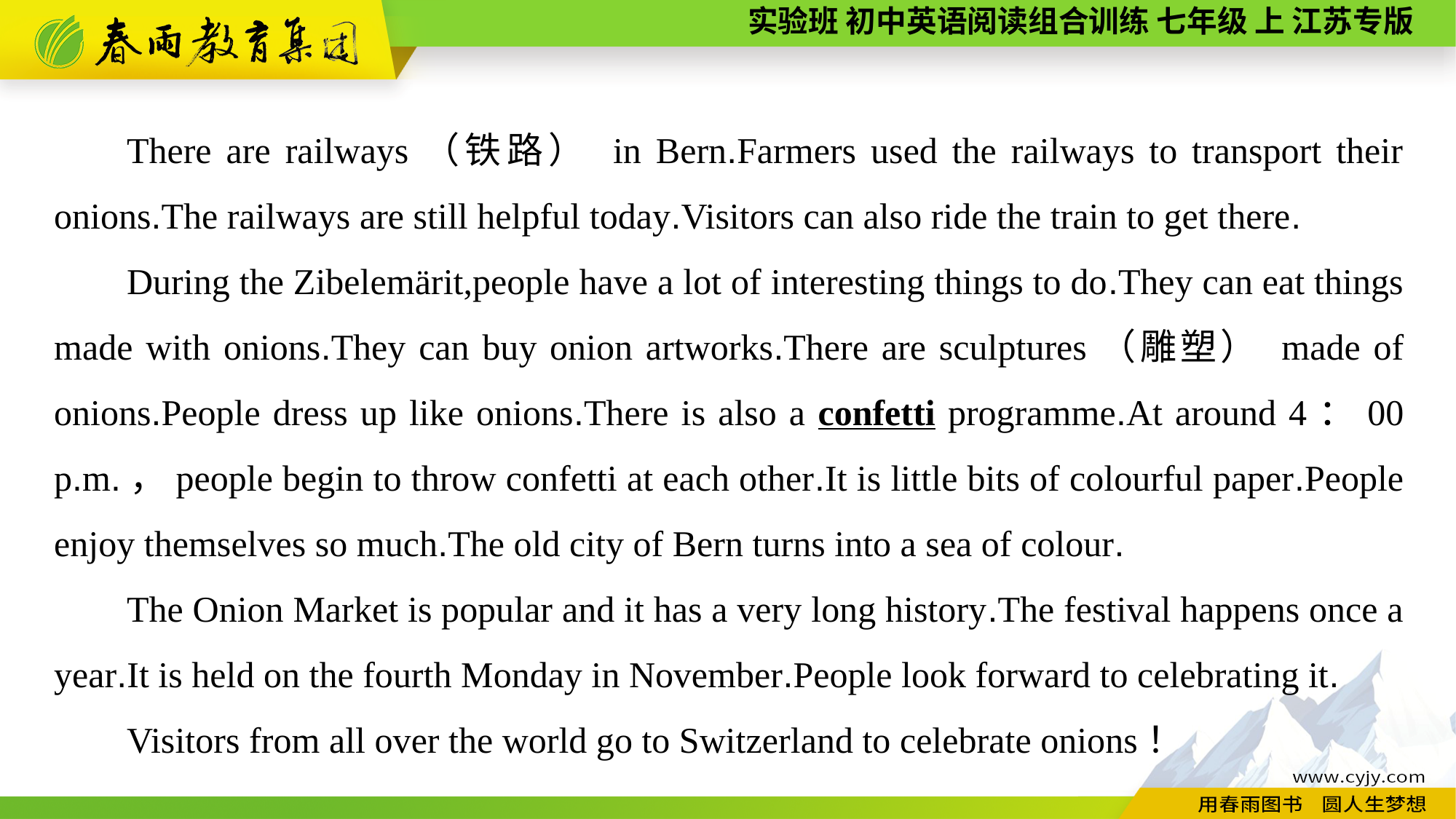

There are railways（铁路） in Bern.Farmers used the railways to transport their onions.The railways are still helpful today.Visitors can also ride the train to get there.
During the Zibelemärit,people have a lot of interesting things to do.They can eat things made with onions.They can buy onion artworks.There are sculptures（雕塑） made of onions.People dress up like onions.There is also a confetti programme.At around 4：00 p.m.，people begin to throw confetti at each other.It is little bits of colourful paper.People enjoy themselves so much.The old city of Bern turns into a sea of colour.
The Onion Market is popular and it has a very long history.The festival happens once a year.It is held on the fourth Monday in November.People look forward to celebrating it.
Visitors from all over the world go to Switzerland to celebrate onions！